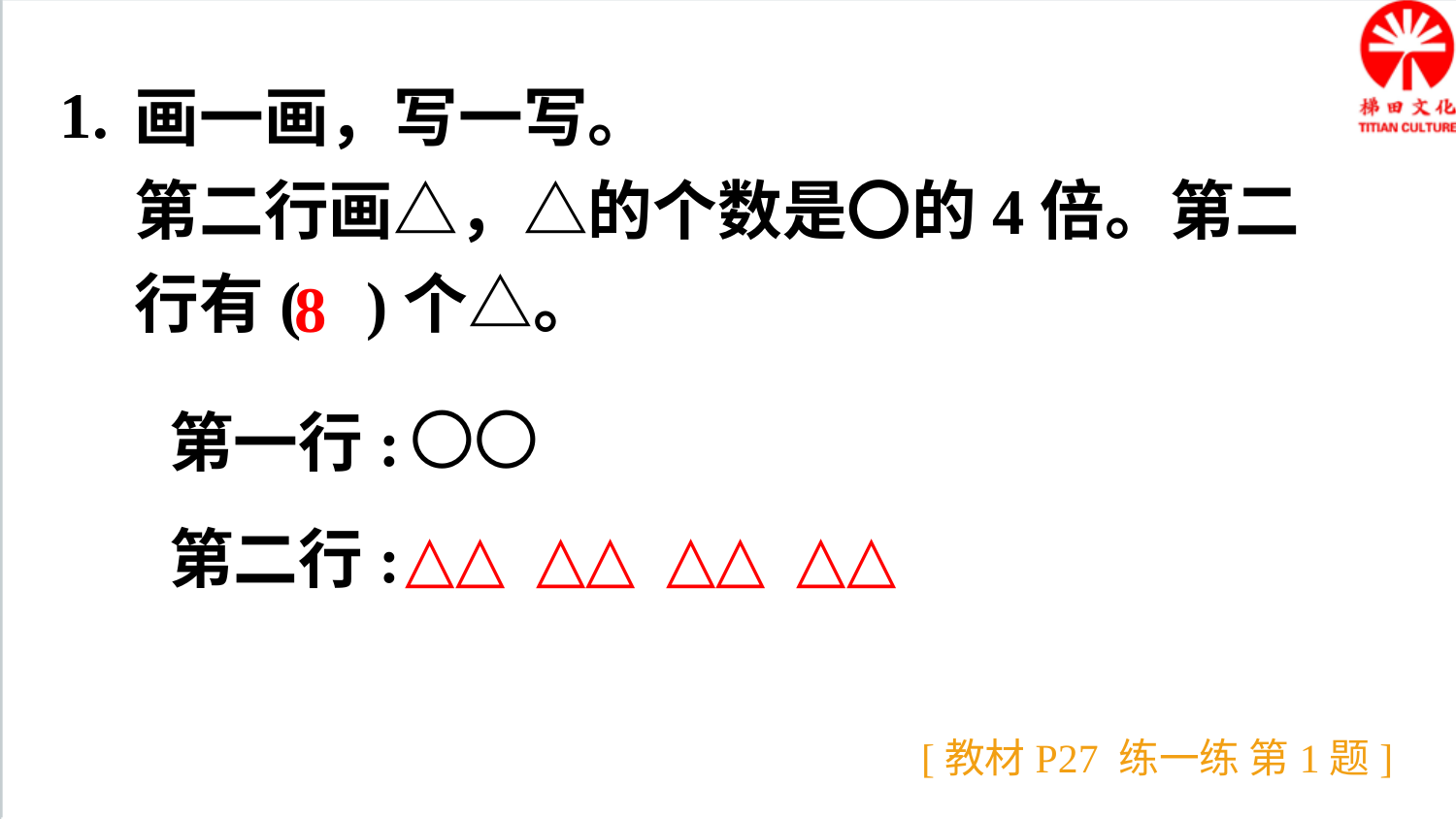

1.
画一画，写一写。
第二行画△，△的个数是〇的4倍。第二行有(    )个△。
8
第一行:
第二行:
〇〇
△△
△△
△△
△△
[教材P27 练一练 第1题]